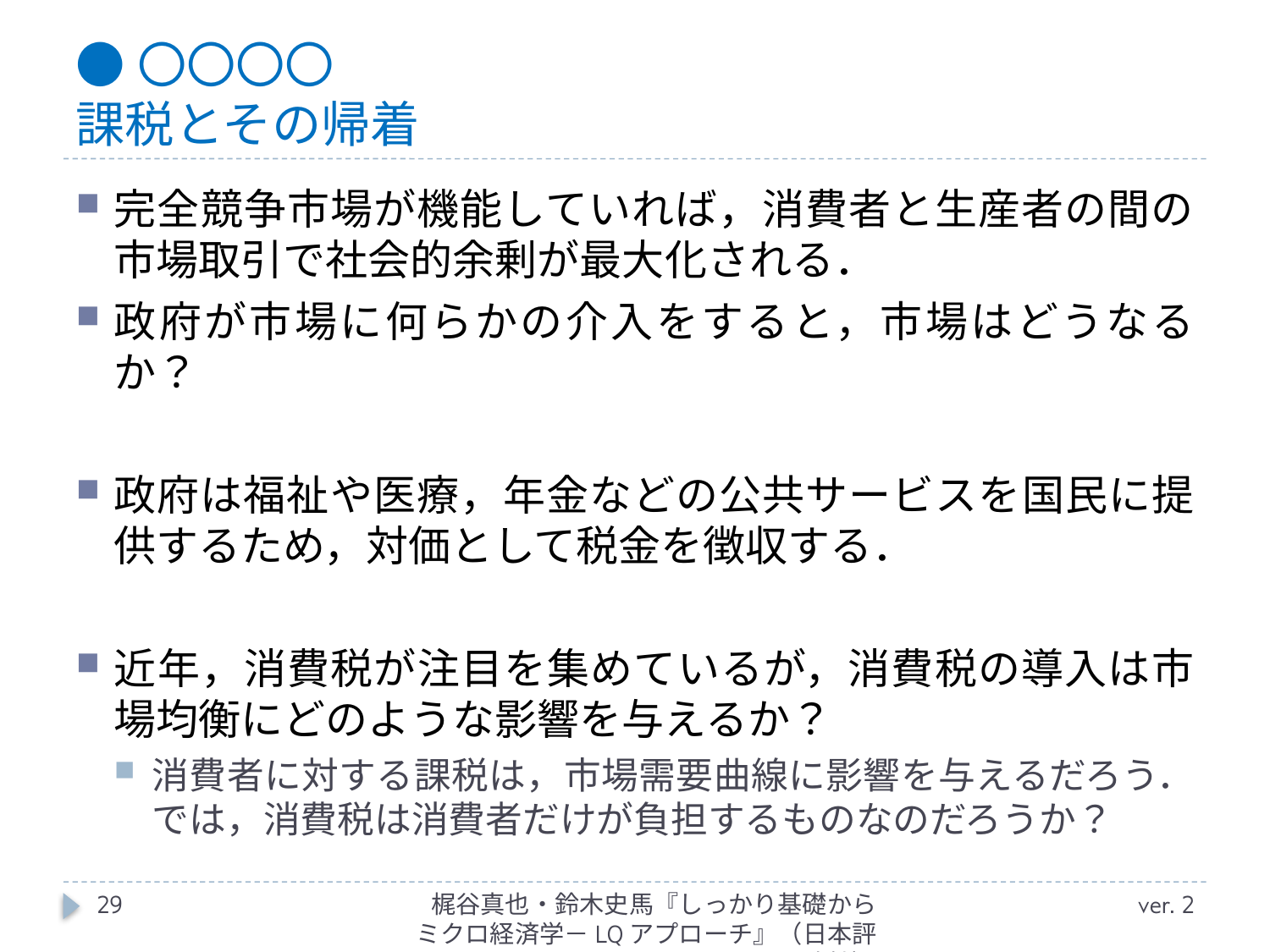

# ●〇〇〇〇 課税とその帰着
完全競争市場が機能していれば，消費者と生産者の間の市場取引で社会的余剰が最大化される．
政府が市場に何らかの介入をすると，市場はどうなるか？

政府は福祉や医療，年金などの公共サービスを国民に提供するため，対価として税金を徴収する．

近年，消費税が注目を集めているが，消費税の導入は市場均衡にどのような影響を与えるか？
消費者に対する課税は，市場需要曲線に影響を与えるだろう．では，消費税は消費者だけが負担するものなのだろうか？
29
梶谷真也・鈴木史馬『しっかり基礎からミクロ経済学－LQアプローチ』（日本評論社）
ver. 2